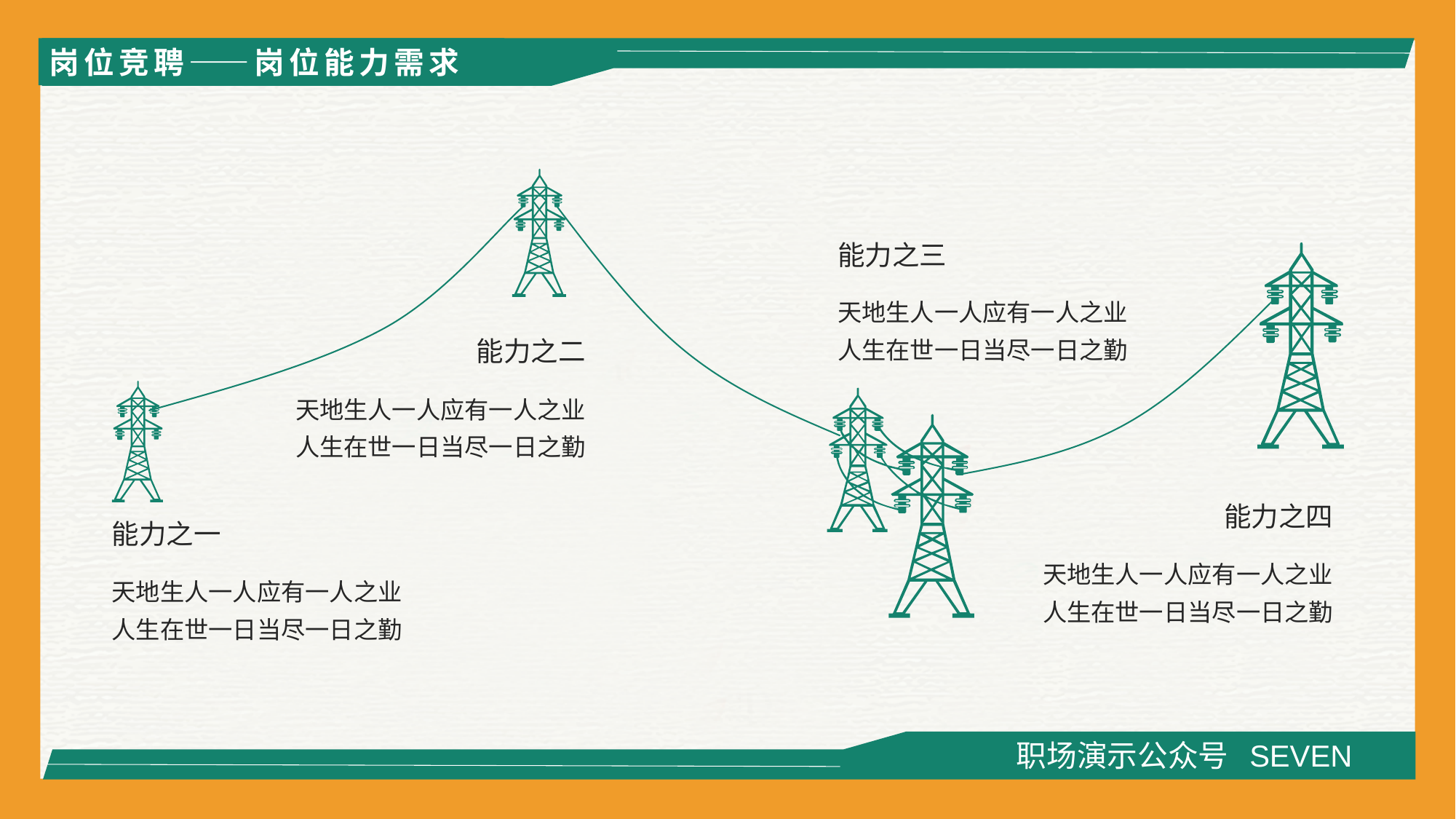

岗位竞聘——岗位能力需求

能力之三

天地生人一人应有一人之业人生在世一日当尽一日之勤

能力之二
天地生人一人应有一人之业人生在世一日当尽一日之勤

能力之四
能力之一
天地生人一人应有一人之业人生在世一日当尽一日之勤
天地生人一人应有一人之业人生在世一日当尽一日之勤
职场演示公众号  SEVEN